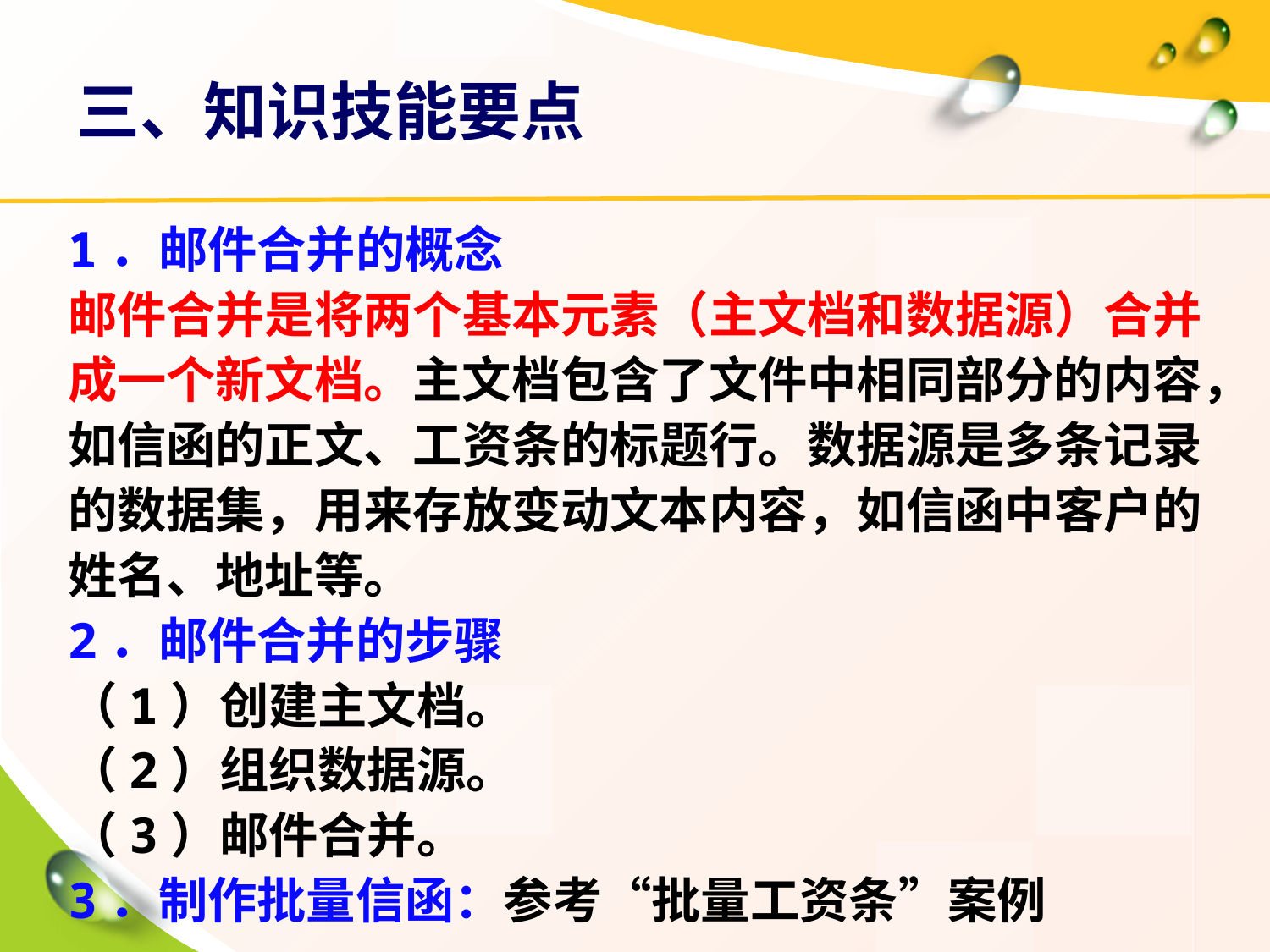

# 三、知识技能要点
1．邮件合并的概念
邮件合并是将两个基本元素（主文档和数据源）合并成一个新文档。主文档包含了文件中相同部分的内容，如信函的正文、工资条的标题行。数据源是多条记录的数据集，用来存放变动文本内容，如信函中客户的姓名、地址等。
2．邮件合并的步骤
（1）创建主文档。
（2）组织数据源。
（3）邮件合并。
3．制作批量信函：参考“批量工资条”案例